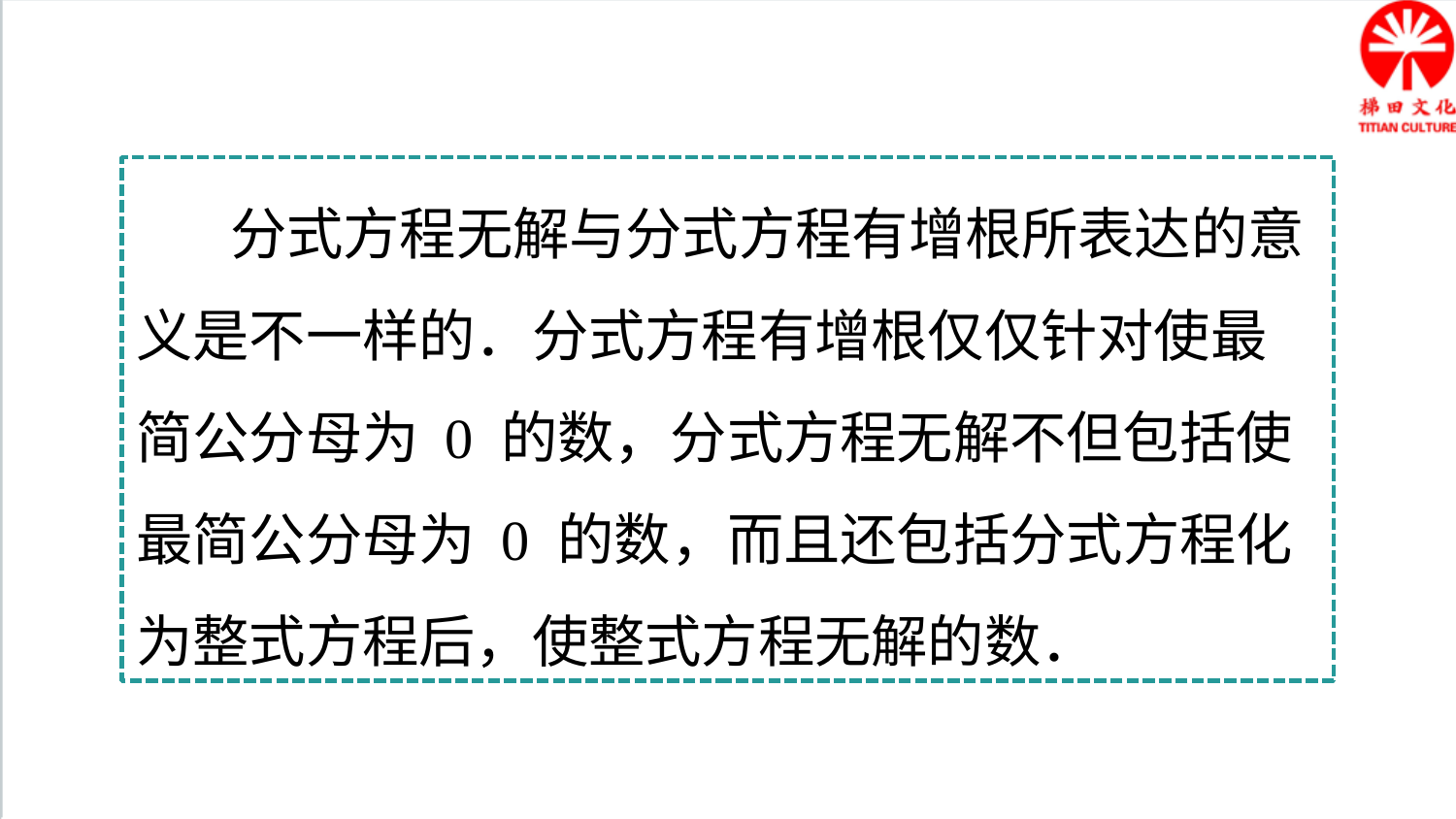

方法总结
   分式方程无解与分式方程有增根所表达的意义是不一样的．分式方程有增根仅仅针对使最简公分母为 0 的数，分式方程无解不但包括使最简公分母为 0 的数，而且还包括分式方程化为整式方程后，使整式方程无解的数．